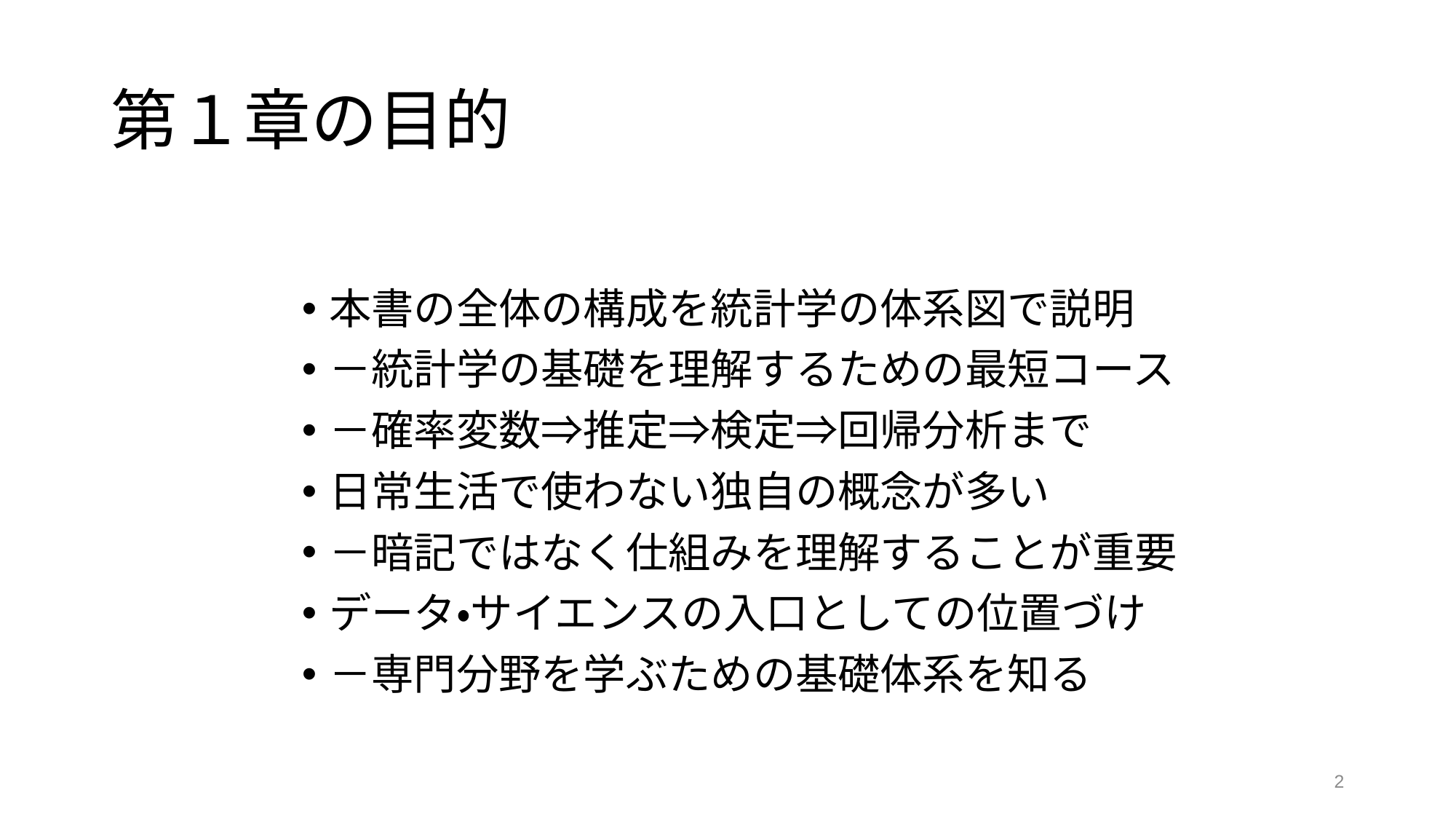

# 第１章の目的
本書の全体の構成を統計学の体系図で説明
－統計学の基礎を理解するための最短コース
－確率変数⇒推定⇒検定⇒回帰分析まで
日常生活で使わない独自の概念が多い
－暗記ではなく仕組みを理解することが重要
データ・サイエンスの入口としての位置づけ
－専門分野を学ぶための基礎体系を知る
2